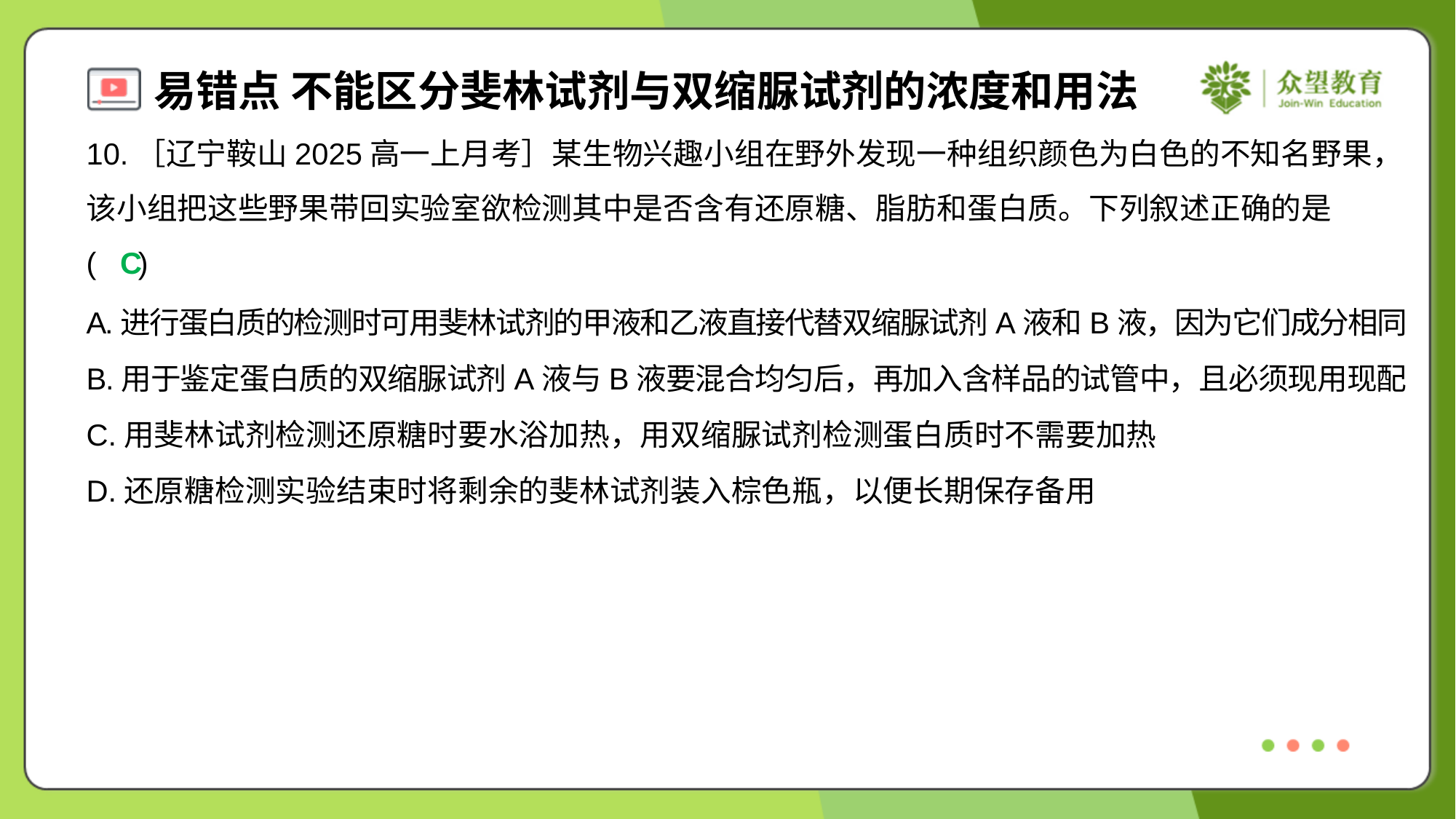

10.［辽宁鞍山2025高一上月考］某生物兴趣小组在野外发现一种组织颜色为白色的不知名野果，
该小组把这些野果带回实验室欲检测其中是否含有还原糖、脂肪和蛋白质。下列叙述正确的是
(     )
C
A.进行蛋白质的检测时可用斐林试剂的甲液和乙液直接代替双缩脲试剂A液和B液，因为它们成分相同
B.用于鉴定蛋白质的双缩脲试剂A液与B液要混合均匀后，再加入含样品的试管中，且必须现用现配
C.用斐林试剂检测还原糖时要水浴加热，用双缩脲试剂检测蛋白质时不需要加热
D.还原糖检测实验结束时将剩余的斐林试剂装入棕色瓶，以便长期保存备用